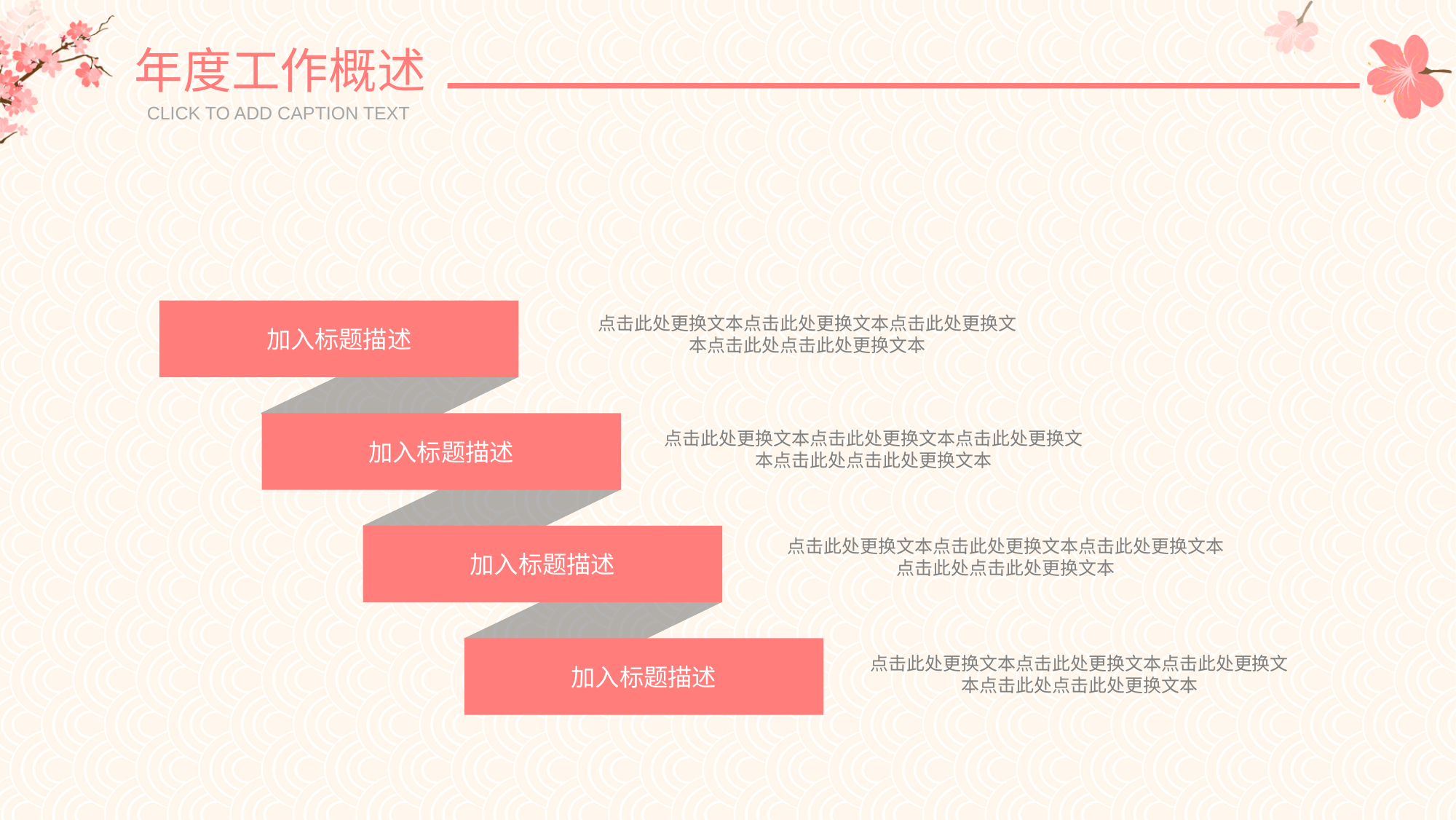

年度工作概述

CLICK TO ADD CAPTION TEXT
加入标题描述
点击此处更换文本点击此处更换文本点击此处更换文本点击此处点击此处更换文本

加入标题描述
点击此处更换文本点击此处更换文本点击此处更换文本点击此处点击此处更换文本

加入标题描述
点击此处更换文本点击此处更换文本点击此处更换文本点击此处点击此处更换文本

加入标题描述
点击此处更换文本点击此处更换文本点击此处更换文本点击此处点击此处更换文本